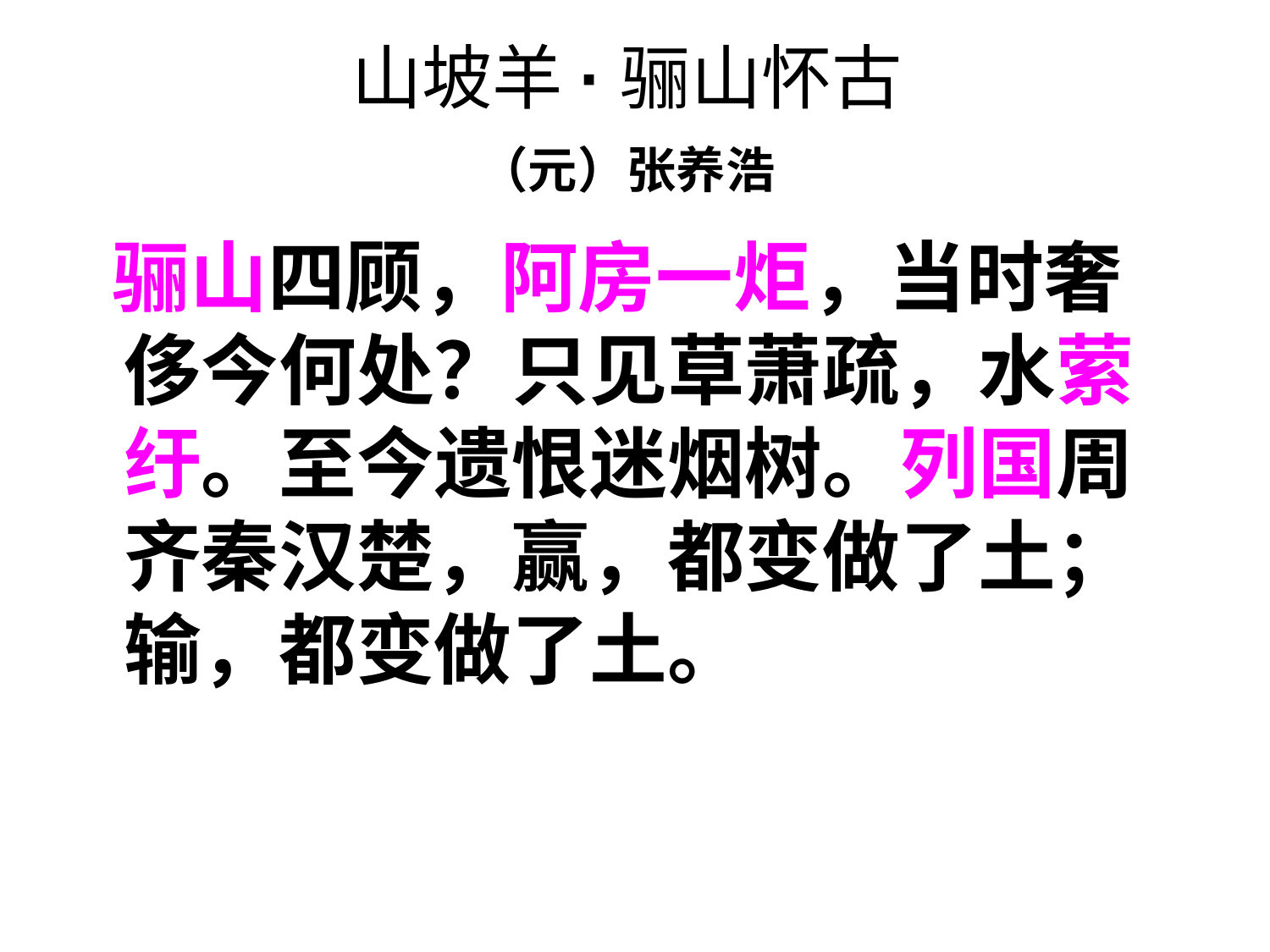

# 山坡羊·骊山怀古 （元）张养浩
 骊山四顾，阿房一炬，当时奢侈今何处？只见草萧疏，水萦纡。至今遗恨迷烟树。列国周齐秦汉楚，赢，都变做了土；输，都变做了土。